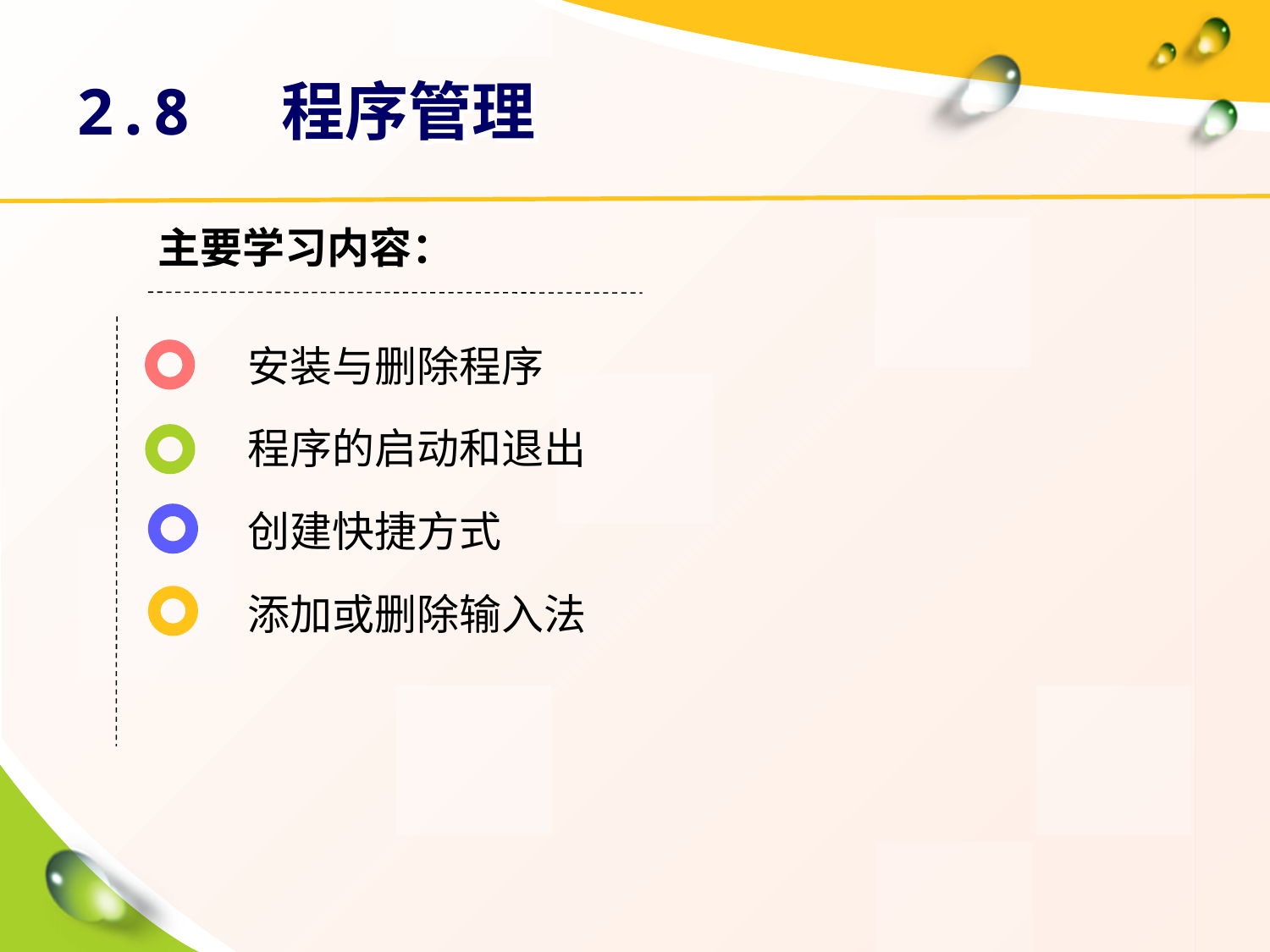

# 2.8  程序管理

主要学习内容：

安装与删除程序

程序的启动和退出

创建快捷方式

添加或删除输入法